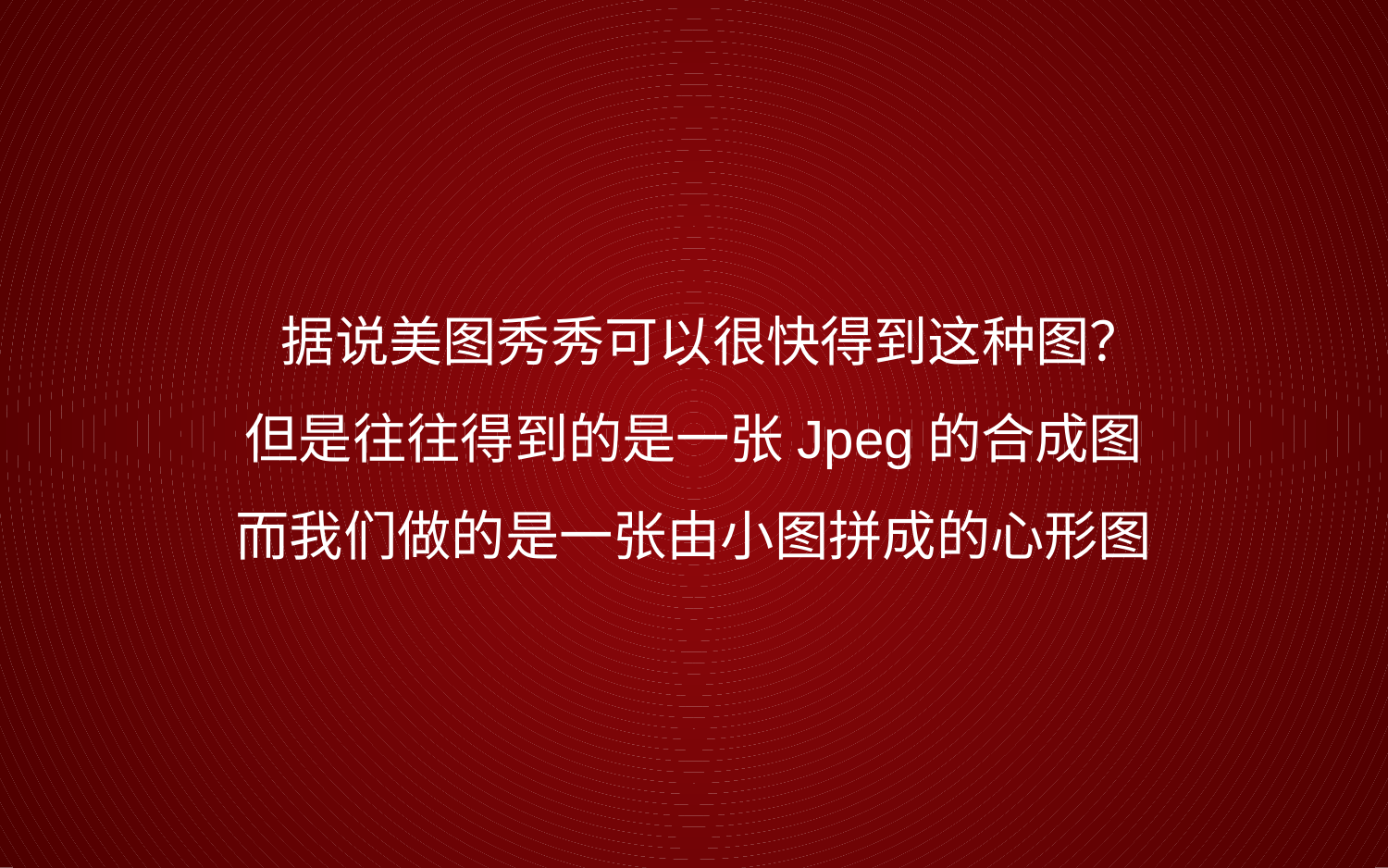

据说美图秀秀可以很快得到这种图？
但是往往得到的是一张Jpeg的合成图
而我们做的是一张由小图拼成的心形图